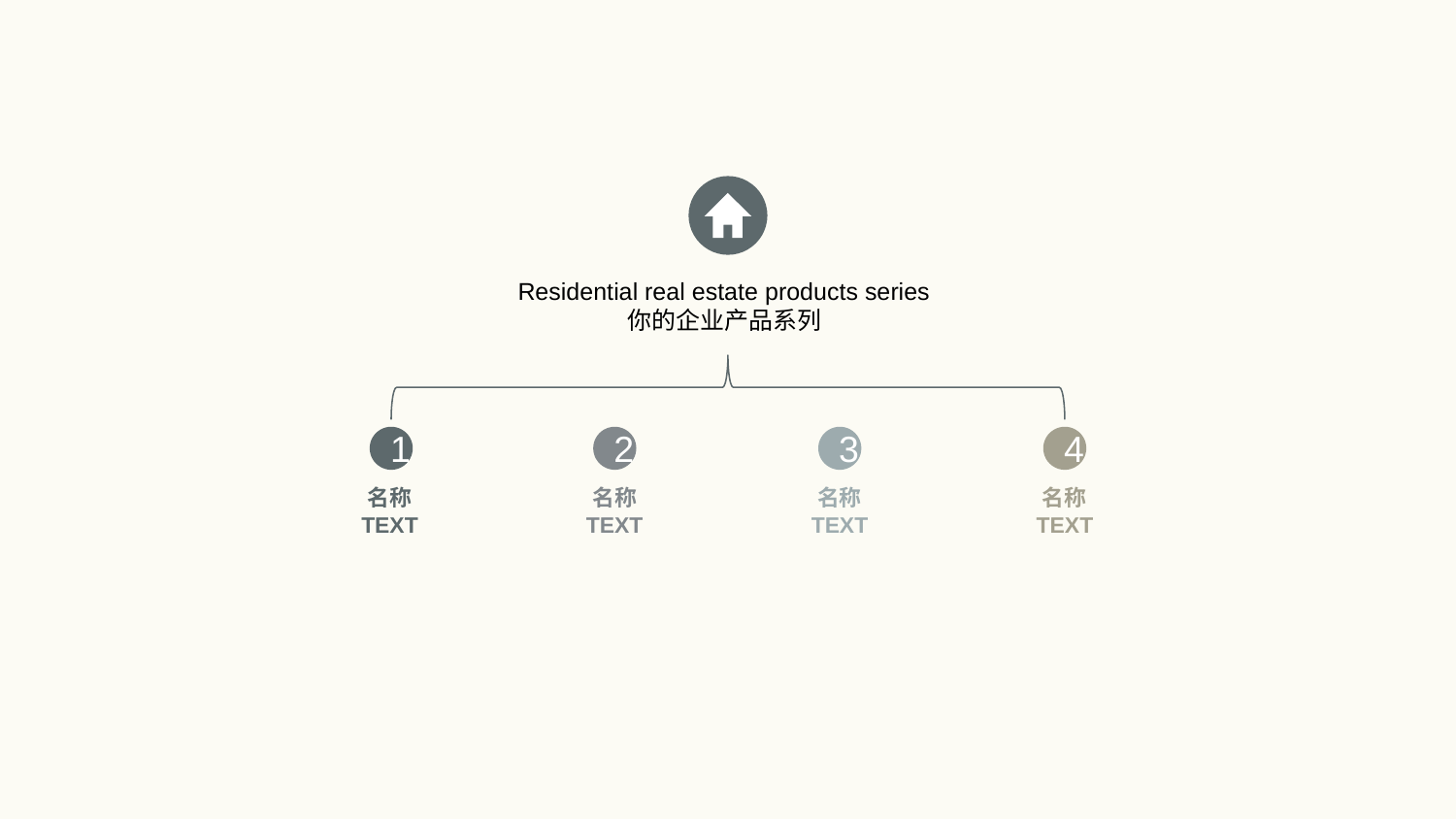

Residential real estate products series
你的企业产品系列
1
名称
TEXT
2
名称
TEXT
3
名称
TEXT
4
名称
TEXT